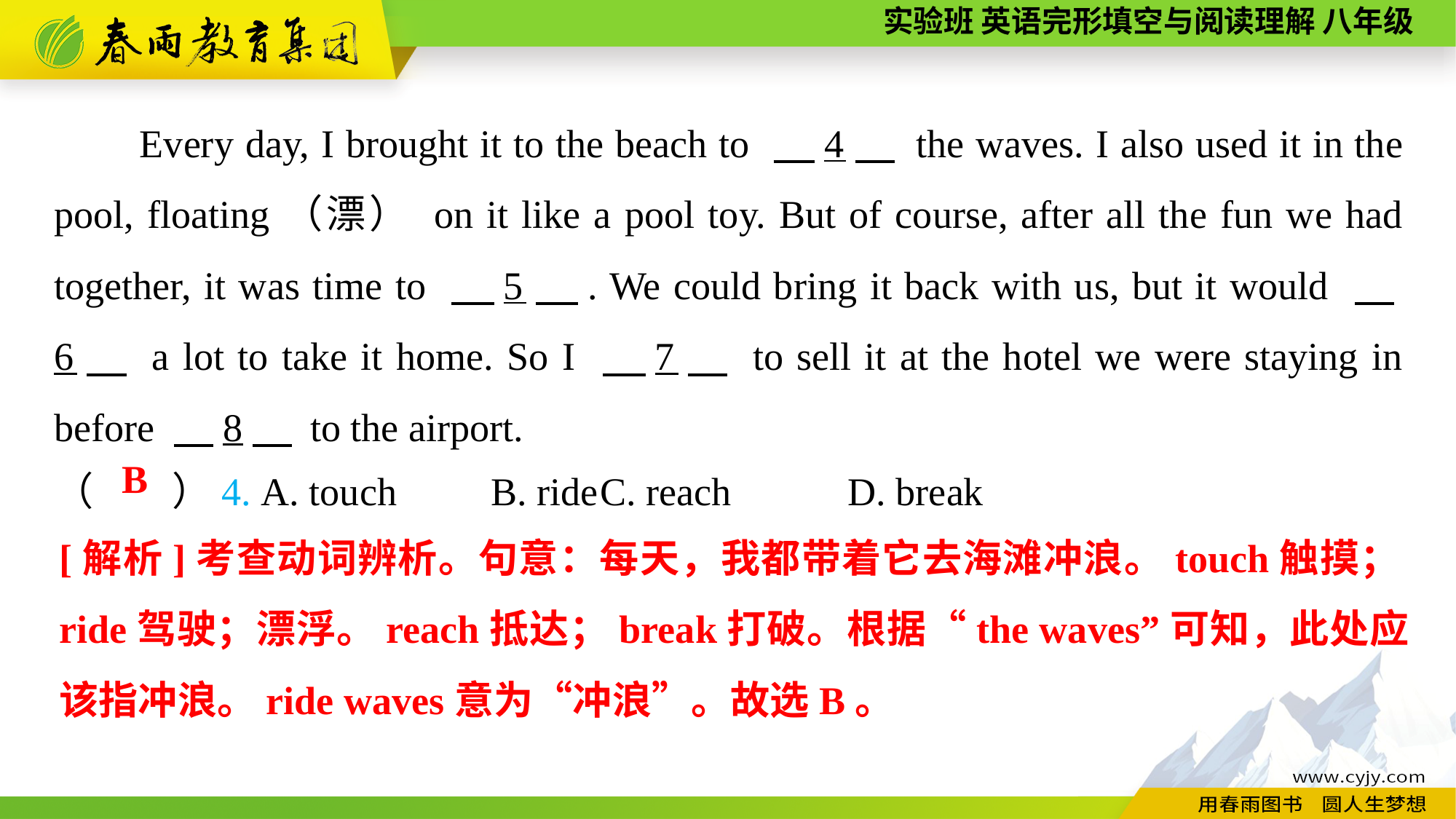

Every day, I brought it to the beach to 　4　 the waves. I also used it in the pool, floating（漂） on it like a pool toy. But of course, after all the fun we had together, it was time to 　5　. We could bring it back with us, but it would 　6　 a lot to take it home. So I 　7　 to sell it at the hotel we were staying in before 　8　 to the airport.
（　　）4. A. touch	B. ride	C. reach	   D. break
B
[解析]考查动词辨析。句意：每天，我都带着它去海滩冲浪。touch触摸；ride驾驶；漂浮。reach抵达；break打破。根据“the waves”可知，此处应该指冲浪。ride waves意为“冲浪”。故选B。